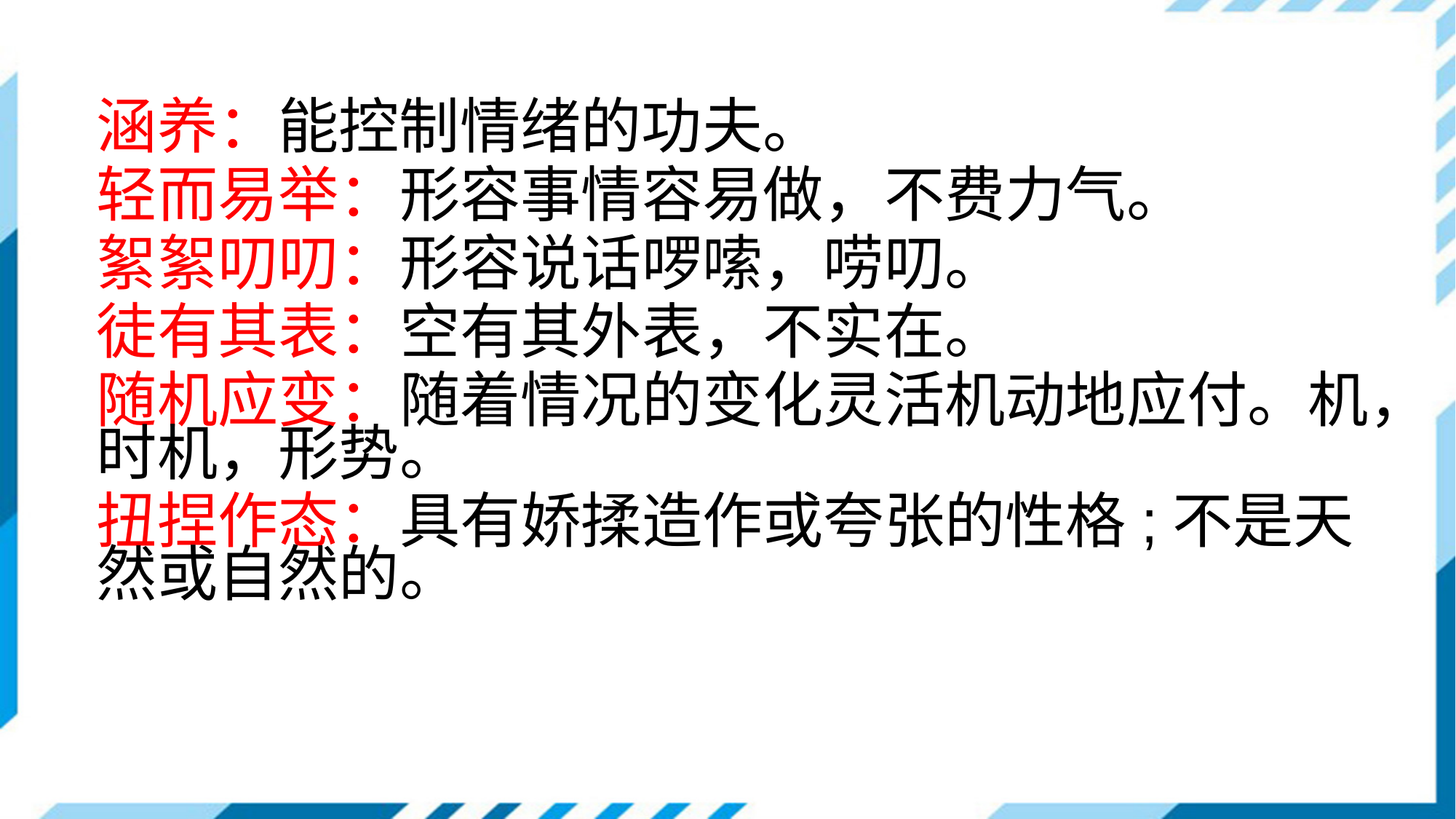

涵养：能控制情绪的功夫。
轻而易举：形容事情容易做，不费力气。
絮絮叨叨：形容说话啰嗦，唠叨。
徒有其表：空有其外表，不实在。
随机应变：随着情况的变化灵活机动地应付。机，时机，形势。
扭捏作态：具有娇揉造作或夸张的性格;不是天然或自然的。